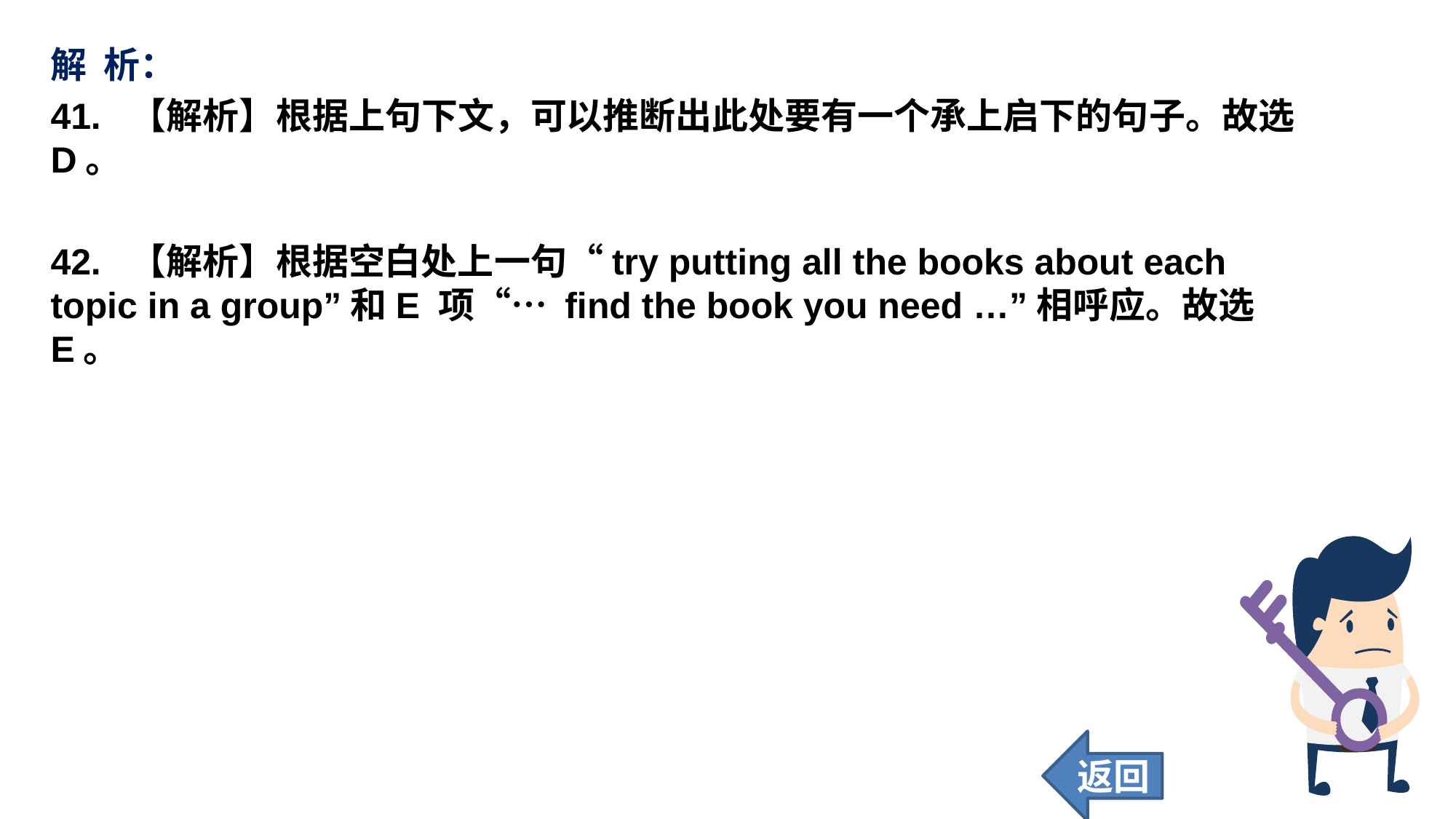

解  析：
41.  【解析】根据上句下文，可以推断出此处要有一个承上启下的句子。故选 D。

42.  【解析】根据空白处上一句“try putting all the books about each topic in a group”和E 项“… find the book you need …”相呼应。故选 E。

返回
45